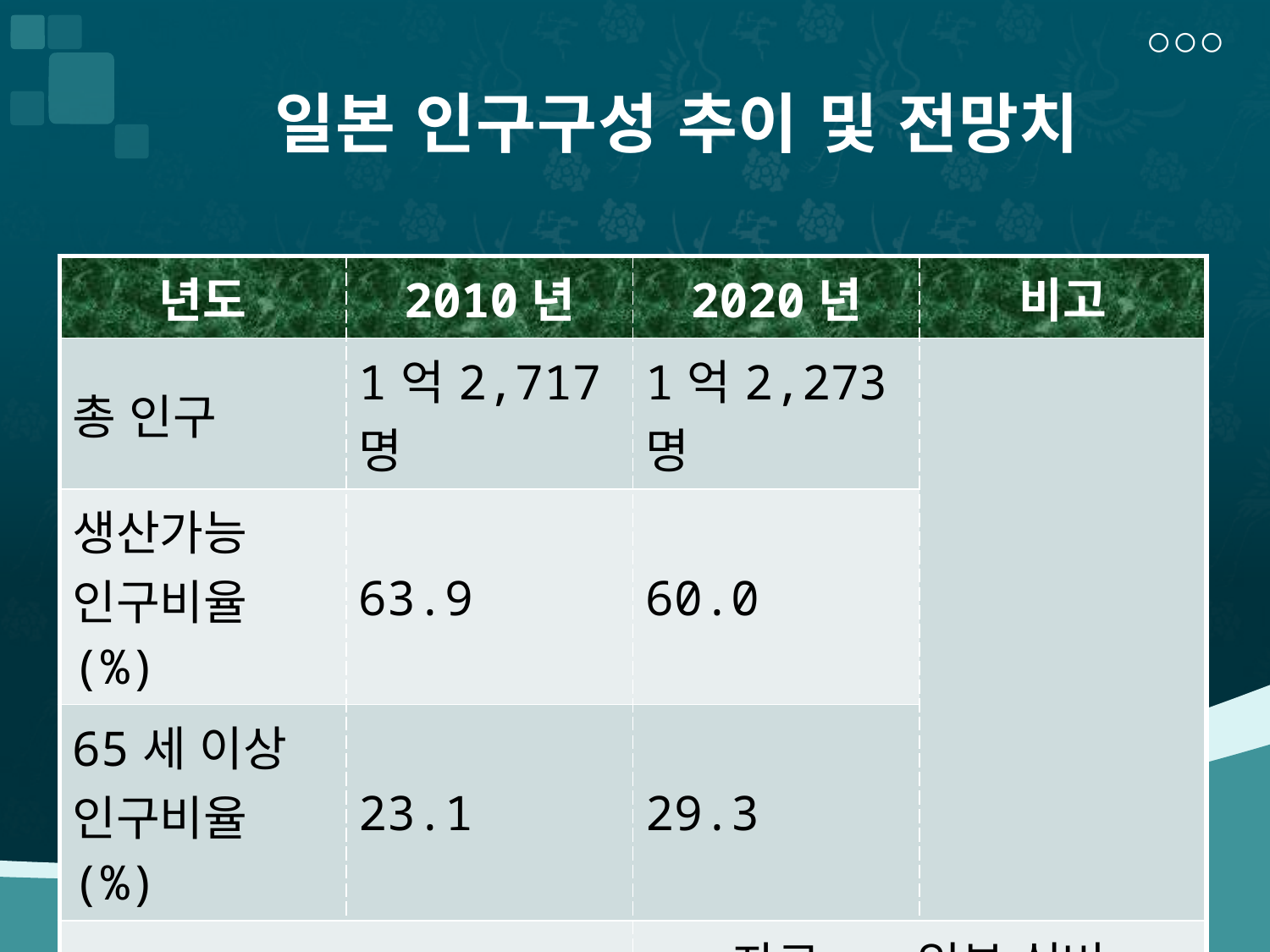

# 일본 인구구성 추이 및 전망치
| 년도 | 2010년 | 2020년 | 비고 |
| --- | --- | --- | --- |
| 총 인구 | 1억2,717명 | 1억2,273명 |  |
| 생산가능 인구비율(%) | 63.9 | 60.0 |  |
| 65세 이상 인구비율(%) | 23.1 | 29.3 |  |
| 생산가능인구 :15~64세 |  | 자료 : 일본 실버 서비스사업 진흥원 |  |
3